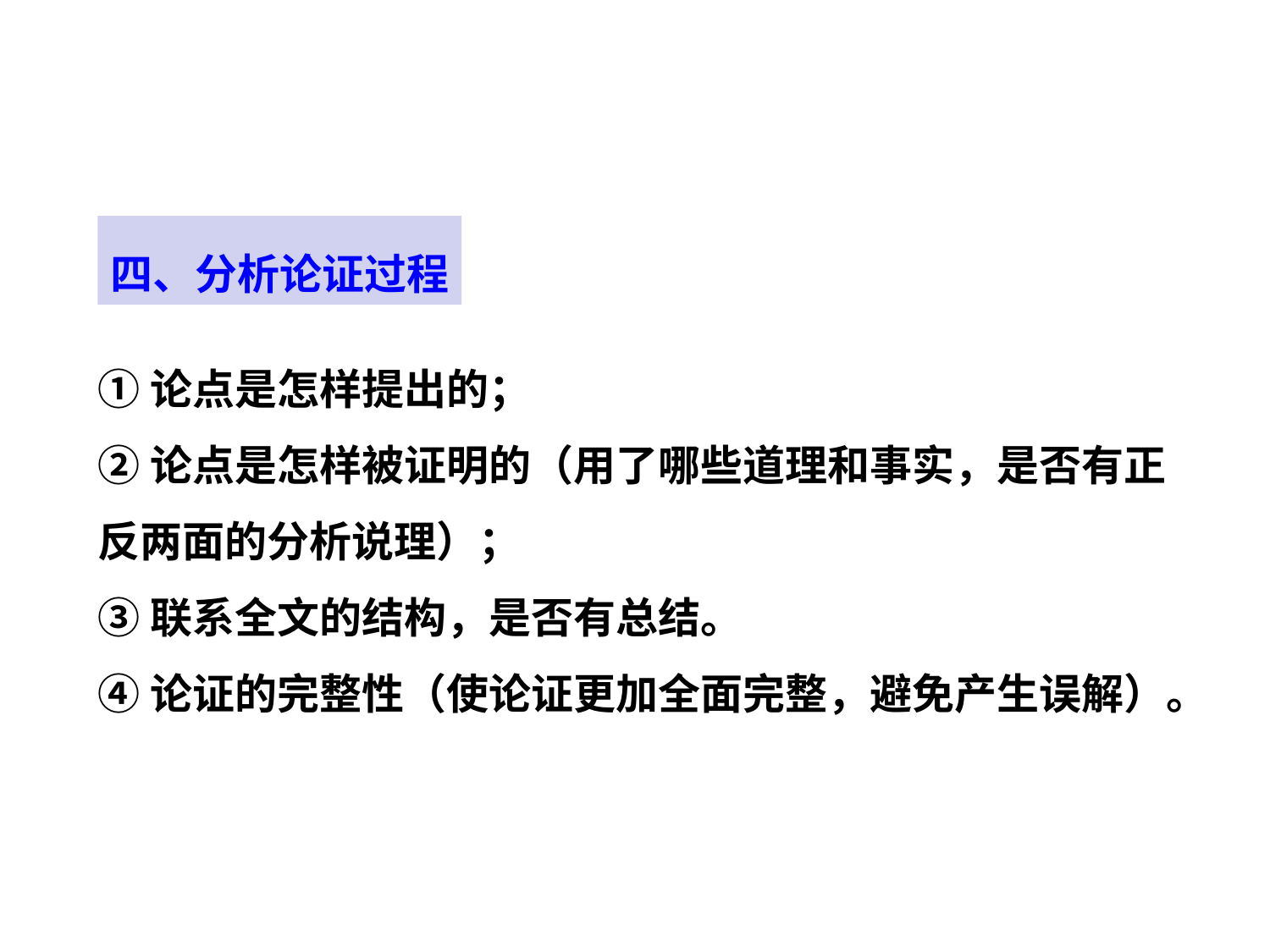

四、分析论证过程
①论点是怎样提出的；
②论点是怎样被证明的（用了哪些道理和事实，是否有正反两面的分析说理）；
③联系全文的结构，是否有总结。
④论证的完整性（使论证更加全面完整，避免产生误解）。